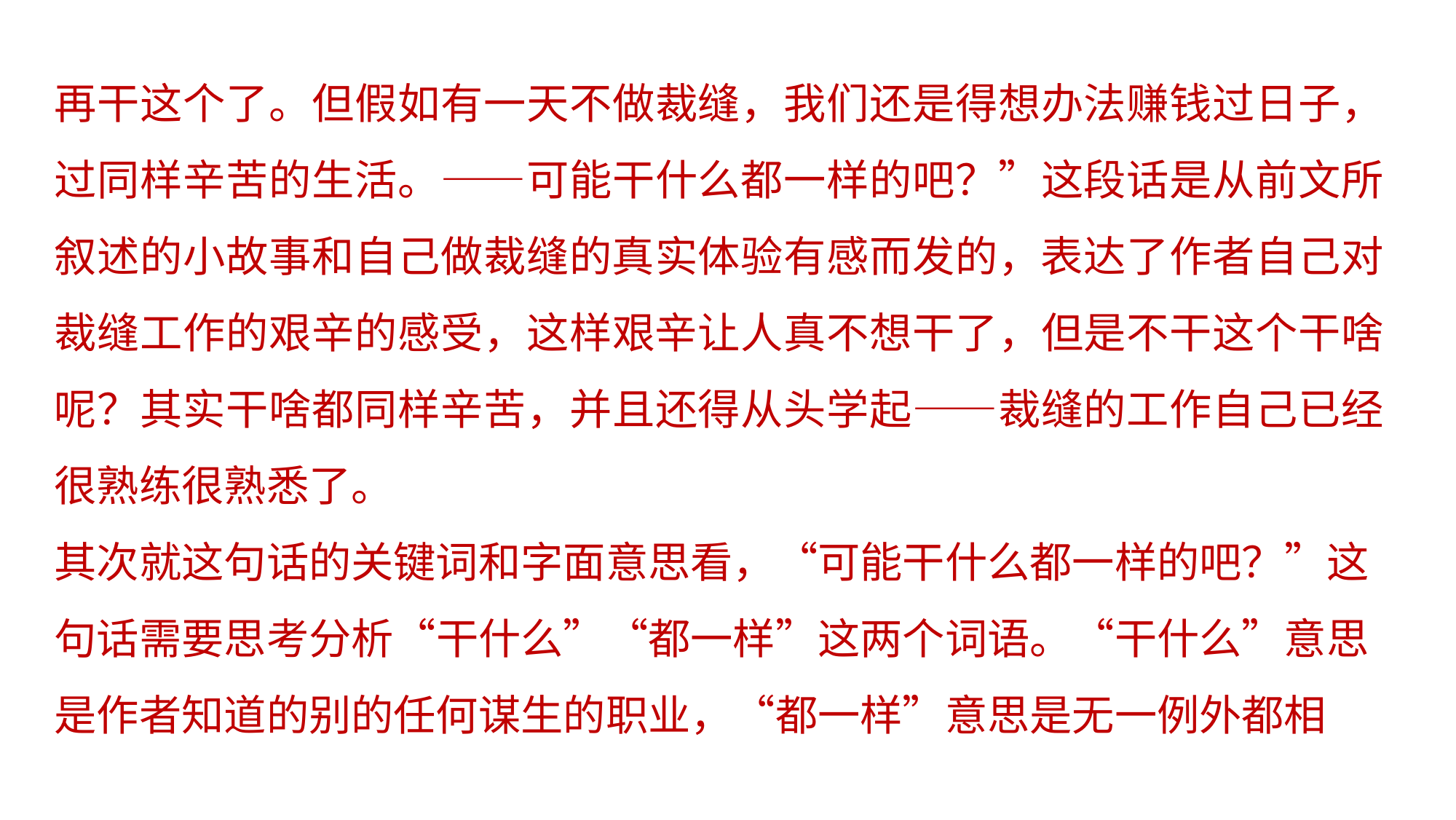

再干这个了。但假如有一天不做裁缝，我们还是得想办法赚钱过日子，过同样辛苦的生活。——可能干什么都一样的吧？”这段话是从前文所叙述的小故事和自己做裁缝的真实体验有感而发的，表达了作者自己对裁缝工作的艰辛的感受，这样艰辛让人真不想干了，但是不干这个干啥呢？其实干啥都同样辛苦，并且还得从头学起——裁缝的工作自己已经很熟练很熟悉了。
其次就这句话的关键词和字面意思看，“可能干什么都一样的吧？”这句话需要思考分析“干什么”“都一样”这两个词语。“干什么”意思是作者知道的别的任何谋生的职业，“都一样”意思是无一例外都相